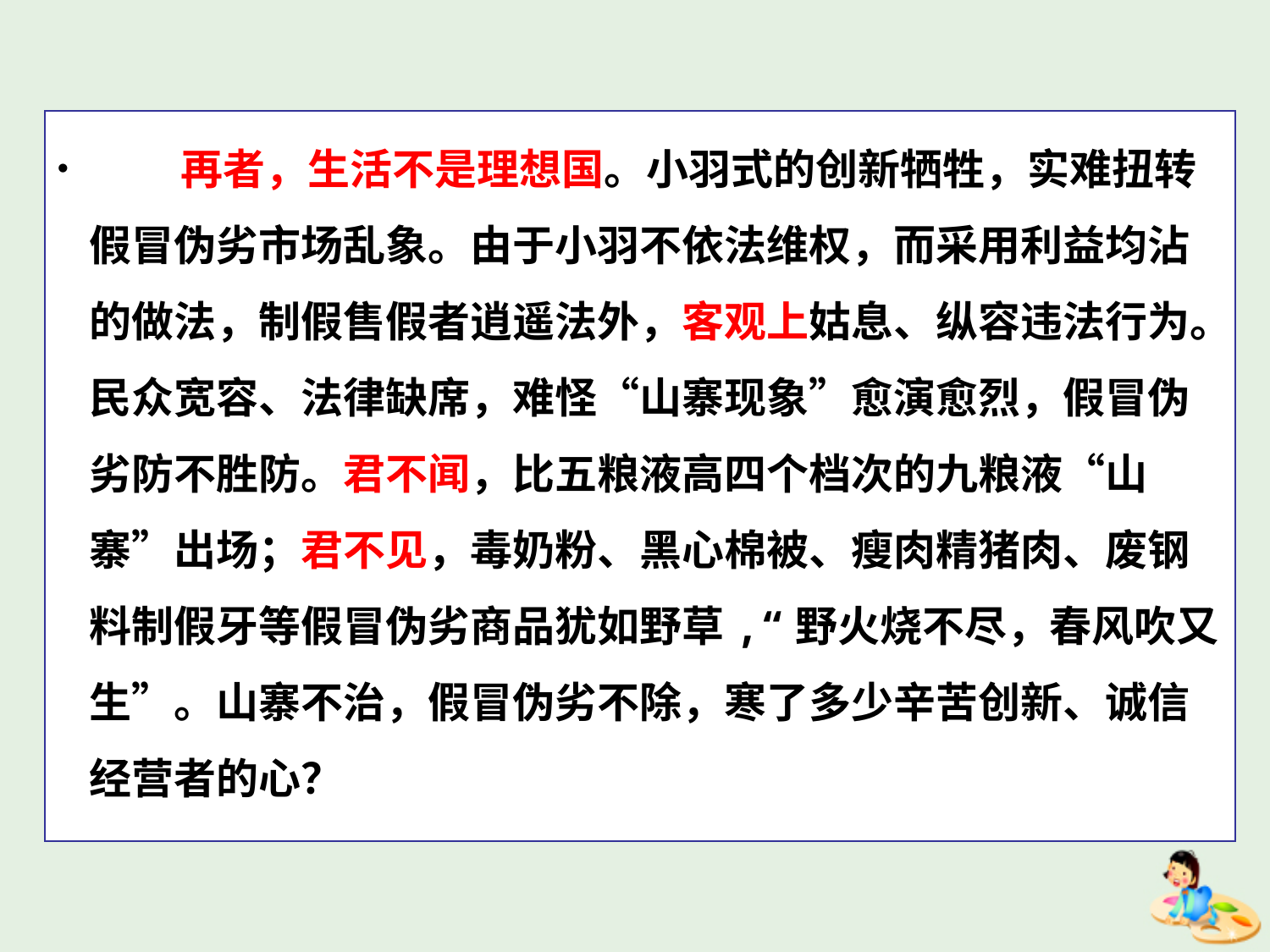

再者，生活不是理想国。小羽式的创新牺牲，实难扭转假冒伪劣市场乱象。由于小羽不依法维权，而采用利益均沾的做法，制假售假者逍遥法外，客观上姑息、纵容违法行为。民众宽容、法律缺席，难怪“山寨现象”愈演愈烈，假冒伪劣防不胜防。君不闻，比五粮液高四个档次的九粮液“山寨”出场；君不见，毒奶粉、黑心棉被、瘦肉精猪肉、废钢料制假牙等假冒伪劣商品犹如野草,“野火烧不尽，春风吹又生”。山寨不治，假冒伪劣不除，寒了多少辛苦创新、诚信经营者的心？